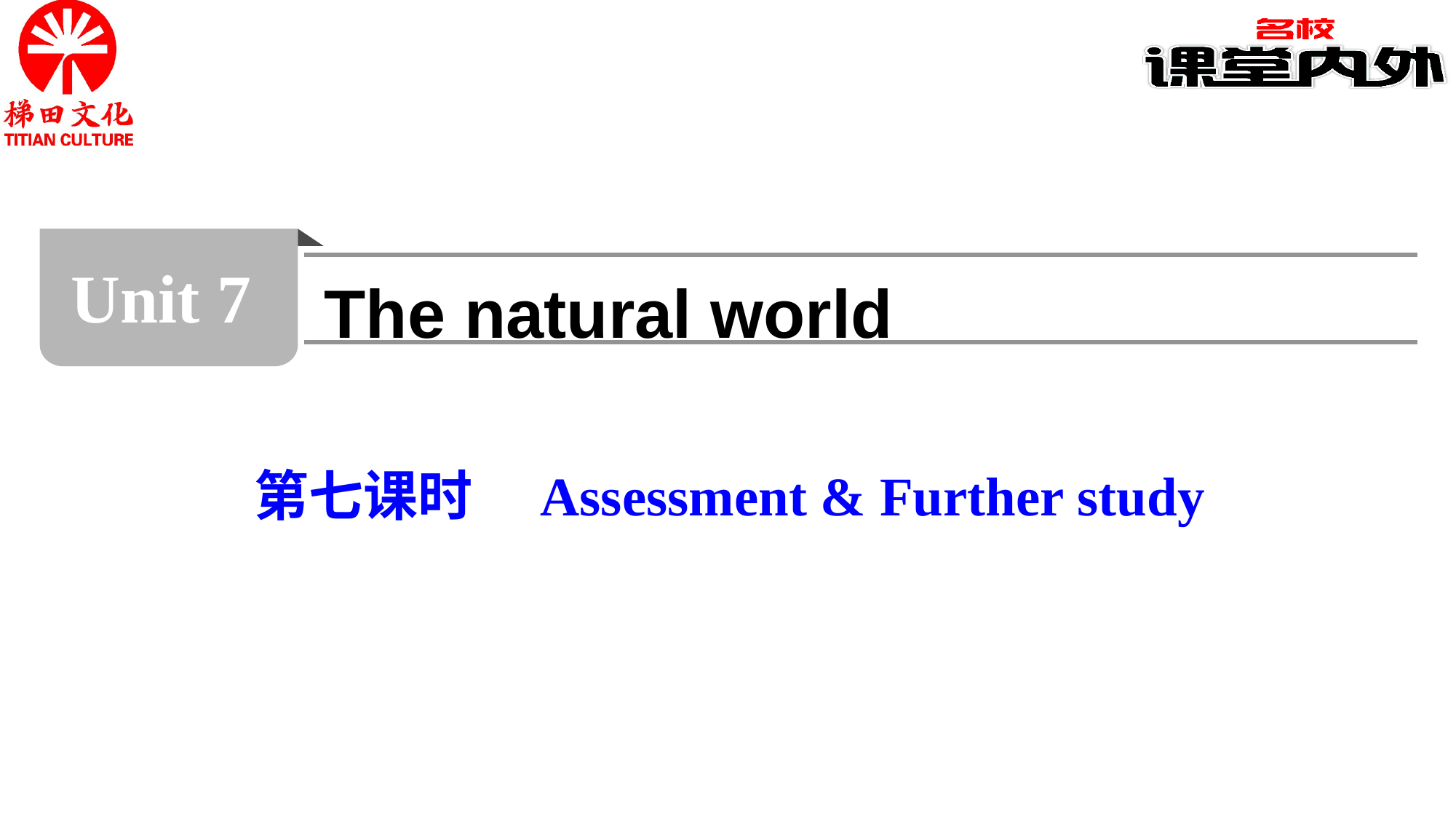

Unit 7
The natural world
第七课时　Assessment & Further study